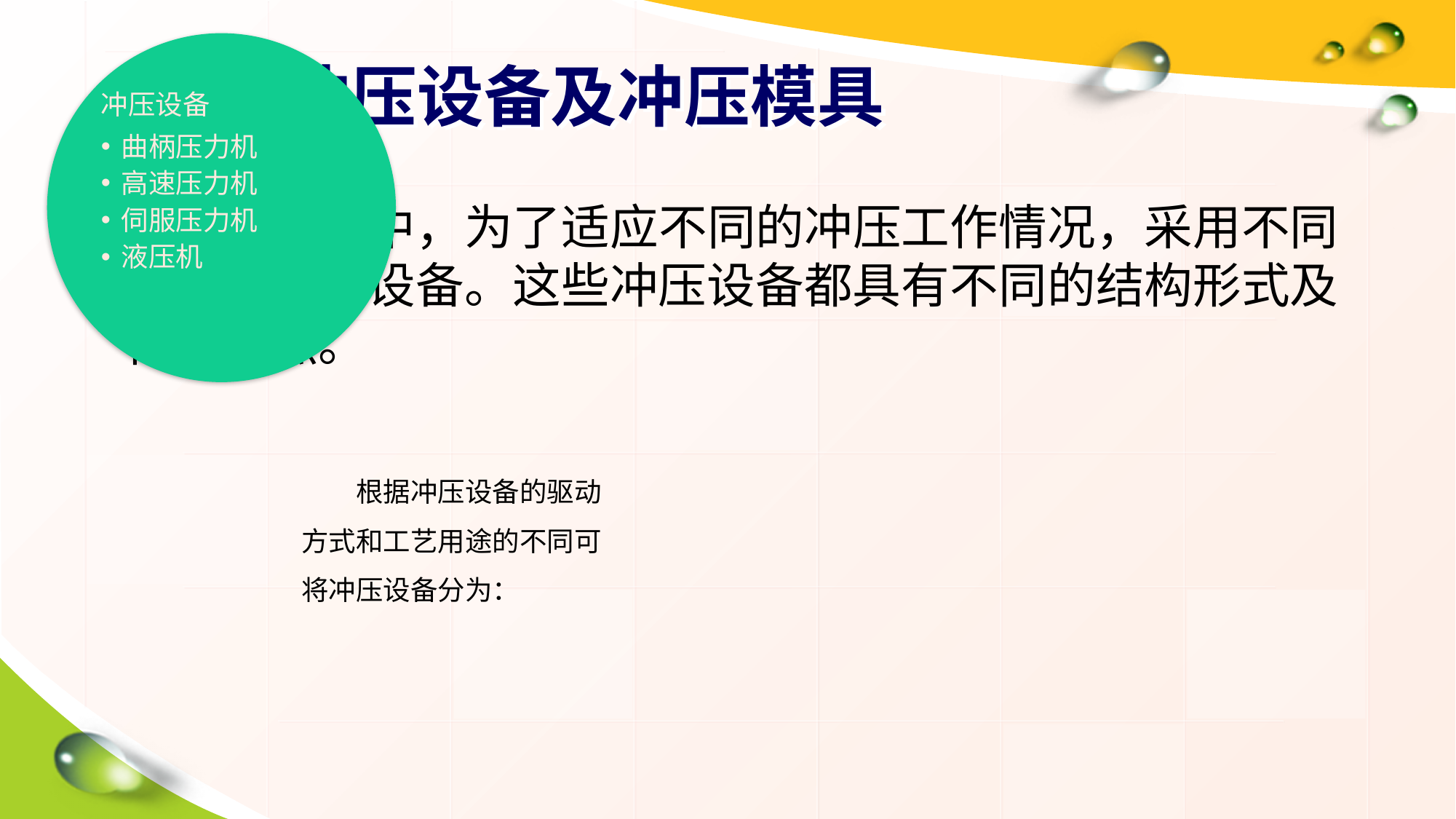

# （三）冲压设备及冲压模具
在冲压生产中，为了适应不同的冲压工作情况，采用不同类型的冲压设备。这些冲压设备都具有不同的结构形式及作用特点。

冲压设备
曲柄压力机
高速压力机
伺服压力机
液压机
根据冲压设备的驱动方式和工艺用途的不同可将冲压设备分为：